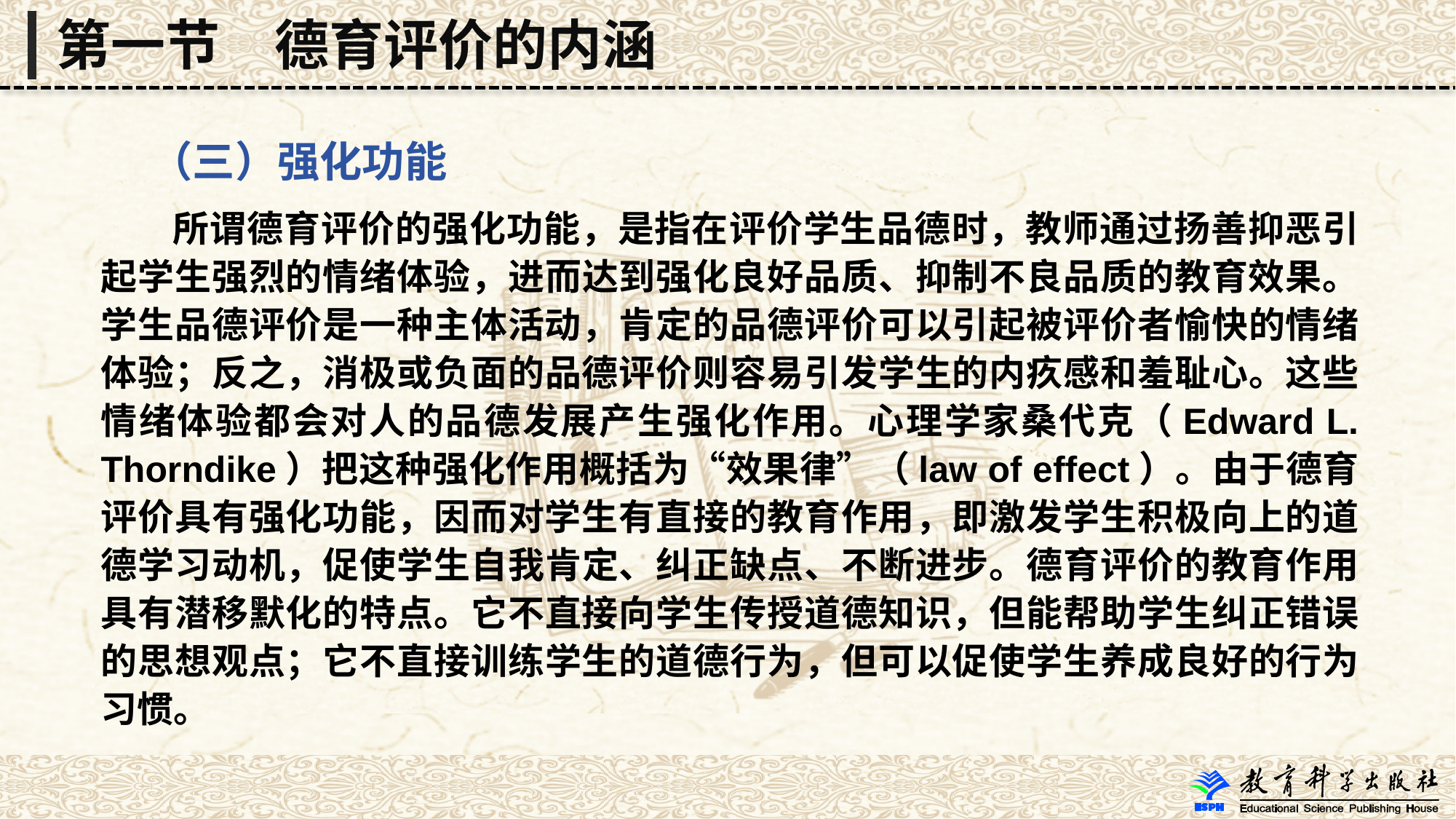

第一节　德育评价的内涵
     （三）强化功能

       所谓德育评价的强化功能，是指在评价学生品德时，教师通过扬善抑恶引起学生强烈的情绪体验，进而达到强化良好品质、抑制不良品质的教育效果。学生品德评价是一种主体活动，肯定的品德评价可以引起被评价者愉快的情绪体验；反之，消极或负面的品德评价则容易引发学生的内疚感和羞耻心。这些情绪体验都会对人的品德发展产生强化作用。心理学家桑代克（Edward L. Thorndike）把这种强化作用概括为“效果律”（law of effect）。由于德育评价具有强化功能，因而对学生有直接的教育作用，即激发学生积极向上的道德学习动机，促使学生自我肯定、纠正缺点、不断进步。德育评价的教育作用具有潜移默化的特点。它不直接向学生传授道德知识，但能帮助学生纠正错误的思想观点；它不直接训练学生的道德行为，但可以促使学生养成良好的行为习惯。